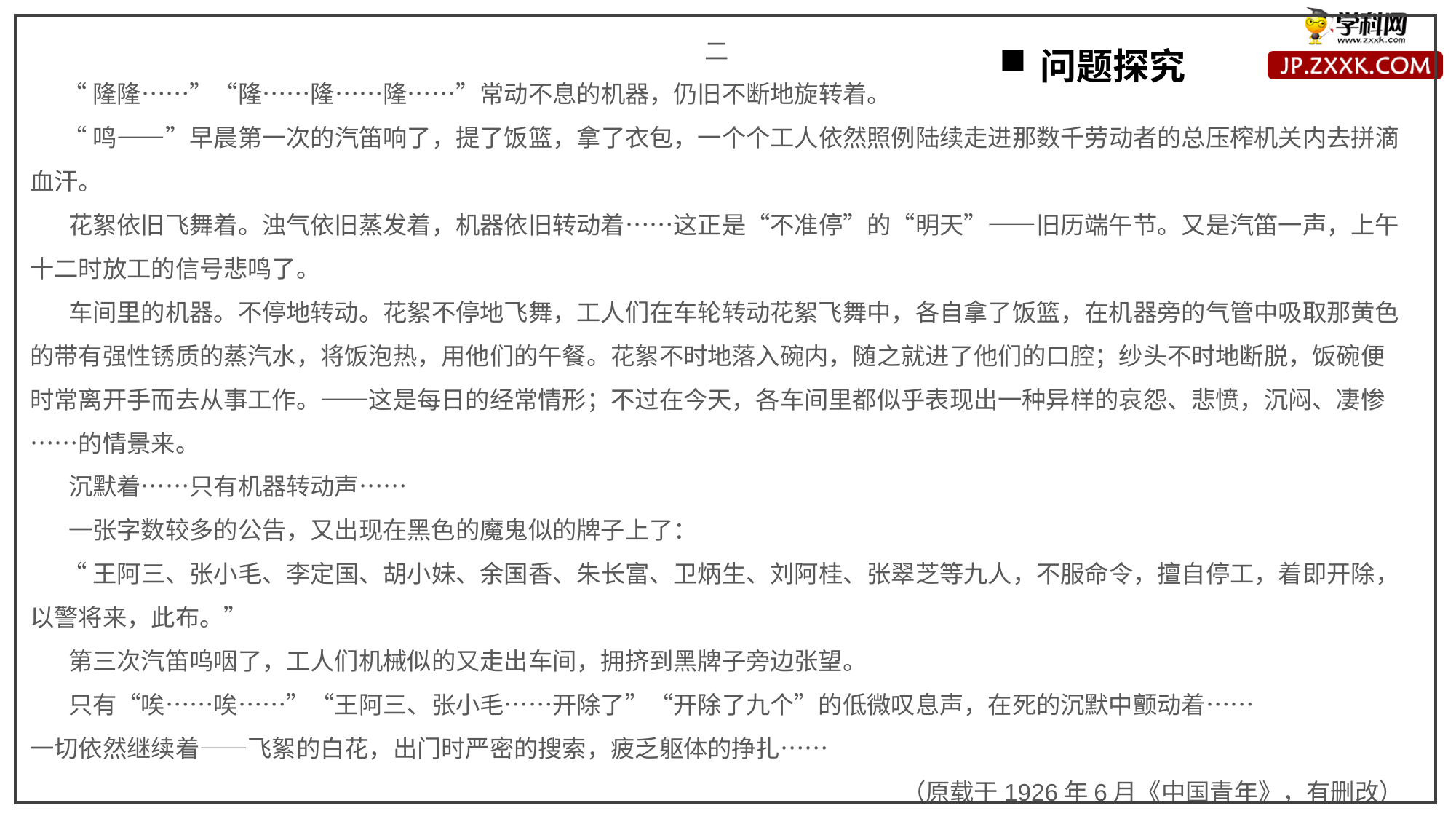

二
      “隆隆……”“隆……隆……隆……”常动不息的机器，仍旧不断地旋转着。
      “鸣——”早晨第一次的汽笛响了，提了饭篮，拿了衣包，一个个工人依然照例陆续走进那数千劳动者的总压榨机关内去拼滴血汗。
      花絮依旧飞舞着。浊气依旧蒸发着，机器依旧转动着……这正是“不准停”的“明天”——旧历端午节。又是汽笛一声，上午十二时放工的信号悲鸣了。
      车间里的机器。不停地转动。花絮不停地飞舞，工人们在车轮转动花絮飞舞中，各自拿了饭篮，在机器旁的气管中吸取那黄色的带有强性锈质的蒸汽水，将饭泡热，用他们的午餐。花絮不时地落入碗内，随之就进了他们的口腔；纱头不时地断脱，饭碗便时常离开手而去从事工作。——这是每日的经常情形；不过在今天，各车间里都似乎表现出一种异样的哀怨、悲愤，沉闷、凄惨……的情景来。
      沉默着……只有机器转动声……
      一张字数较多的公告，又出现在黑色的魔鬼似的牌子上了：
      “王阿三、张小毛、李定国、胡小妹、余国香、朱长富、卫炳生、刘阿桂、张翠芝等九人，不服命令，擅自停工，着即开除，以警将来，此布。”
      第三次汽笛呜咽了，工人们机械似的又走出车间，拥挤到黑牌子旁边张望。
      只有“唉……唉……”“王阿三、张小毛……开除了”“开除了九个”的低微叹息声，在死的沉默中颤动着……
一切依然继续着——飞絮的白花，出门时严密的搜索，疲乏躯体的挣扎……
（原载于1926年6月《中国青年》，有删改）
问题探究